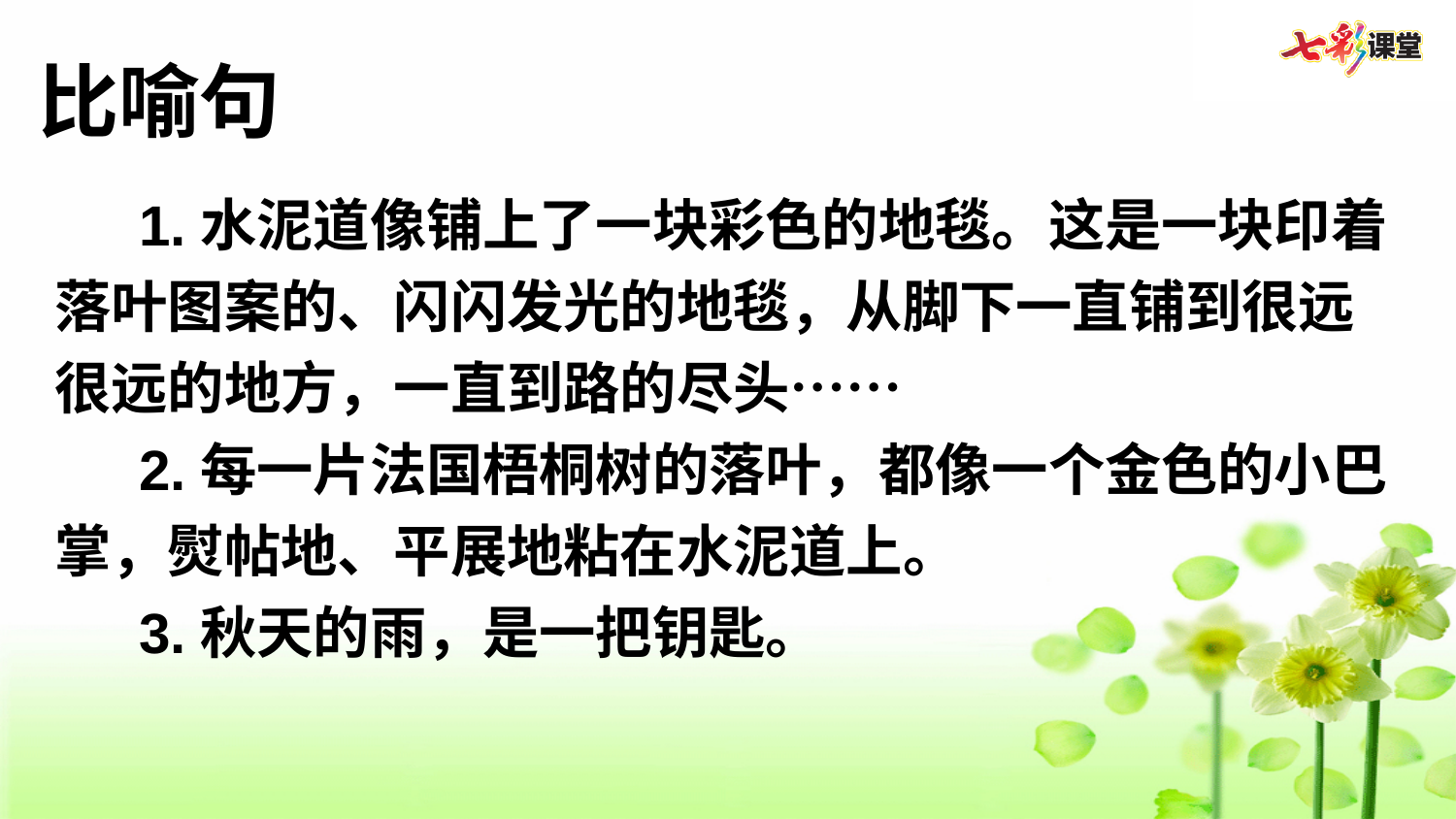

比喻句
1.水泥道像铺上了一块彩色的地毯。这是一块印着落叶图案的、闪闪发光的地毯，从脚下一直铺到很远很远的地方，一直到路的尽头……
2.每一片法国梧桐树的落叶，都像一个金色的小巴掌，熨帖地、平展地粘在水泥道上。
3.秋天的雨，是一把钥匙。